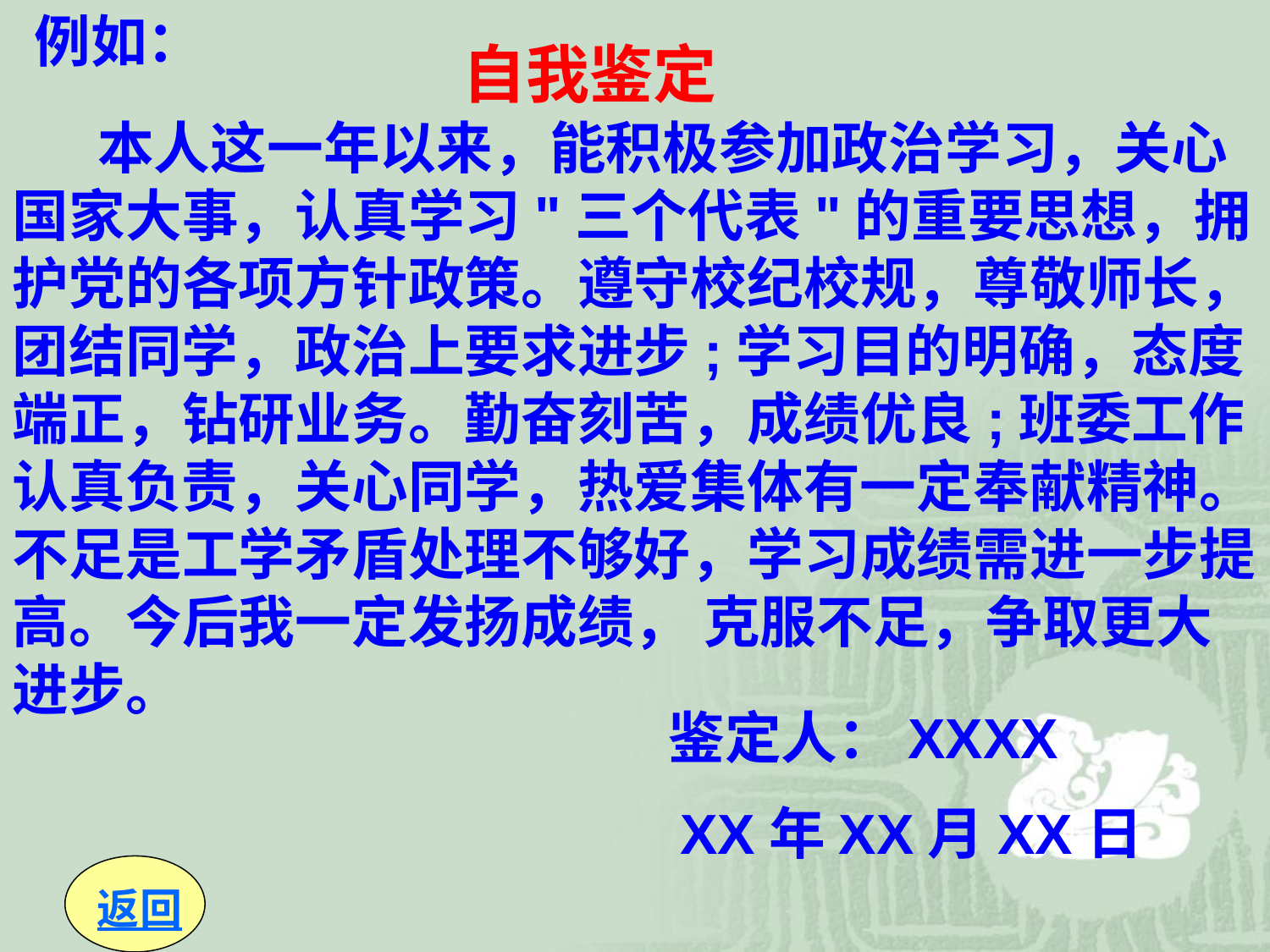

例如：
自我鉴定

　　   本人这一年以来，能积极参加政治学习，关心国家大事，认真学习"三个代表"的重要思想，拥护党的各项方针政策。遵守校纪校规，尊敬师长，团结同学，政治上要求进步;学习目的明确，态度端正，钻研业务。勤奋刻苦，成绩优良;班委工作认真负责，关心同学，热爱集体有一定奉献精神。不足是工学矛盾处理不够好，学习成绩需进一步提高。今后我一定发扬成绩， 克服不足，争取更大进步。

      鉴定人：XXXX
    XX年XX月XX日

返回